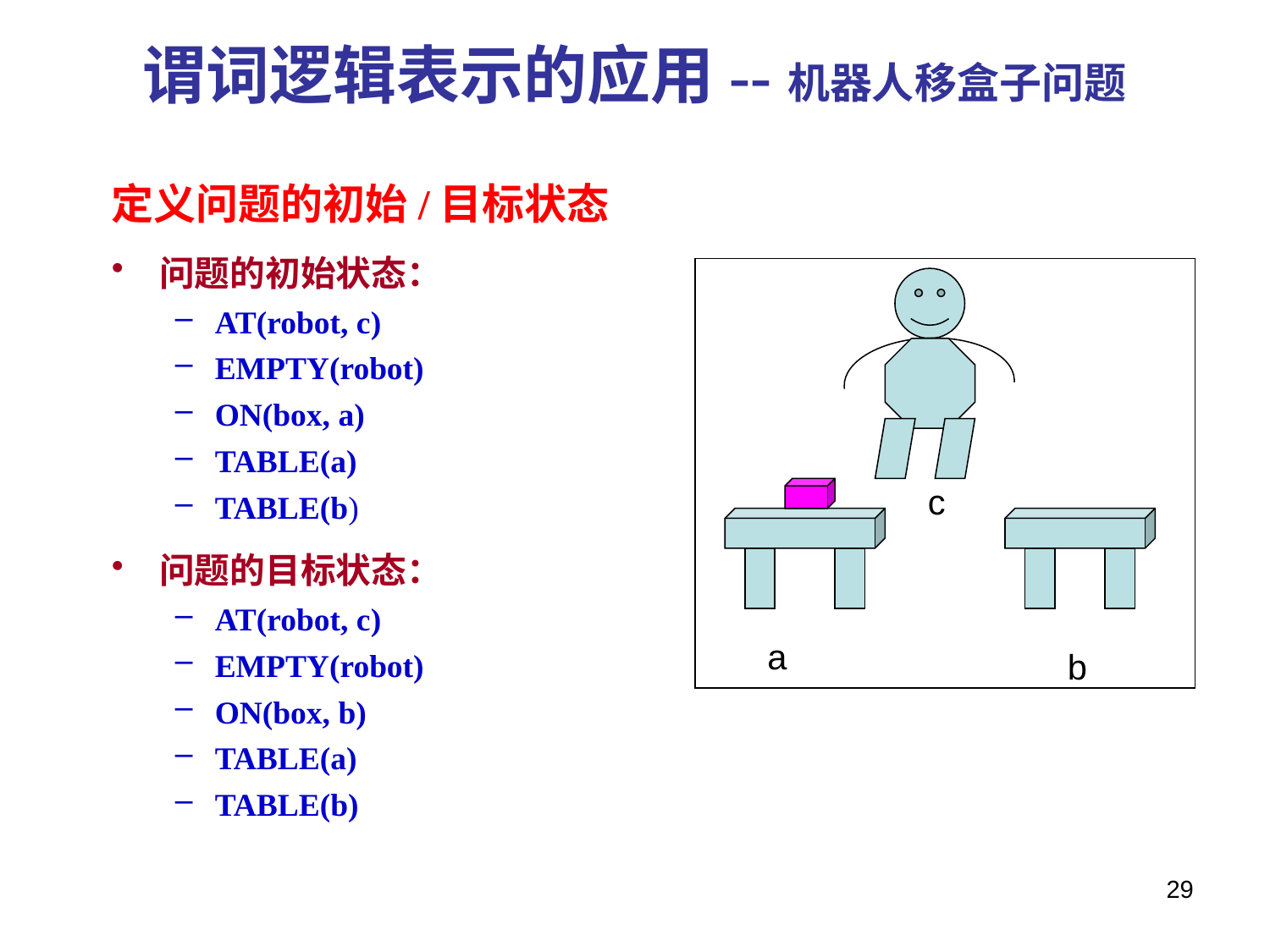

# 谓词逻辑表示的应用--机器人移盒子问题
定义问题的初始/目标状态
问题的初始状态：
AT(robot, c)
EMPTY(robot)
ON(box, a)
TABLE(a)
TABLE(b)
问题的目标状态：
AT(robot, c)
EMPTY(robot)
ON(box, b)
TABLE(a)
TABLE(b)

c

a
b
29